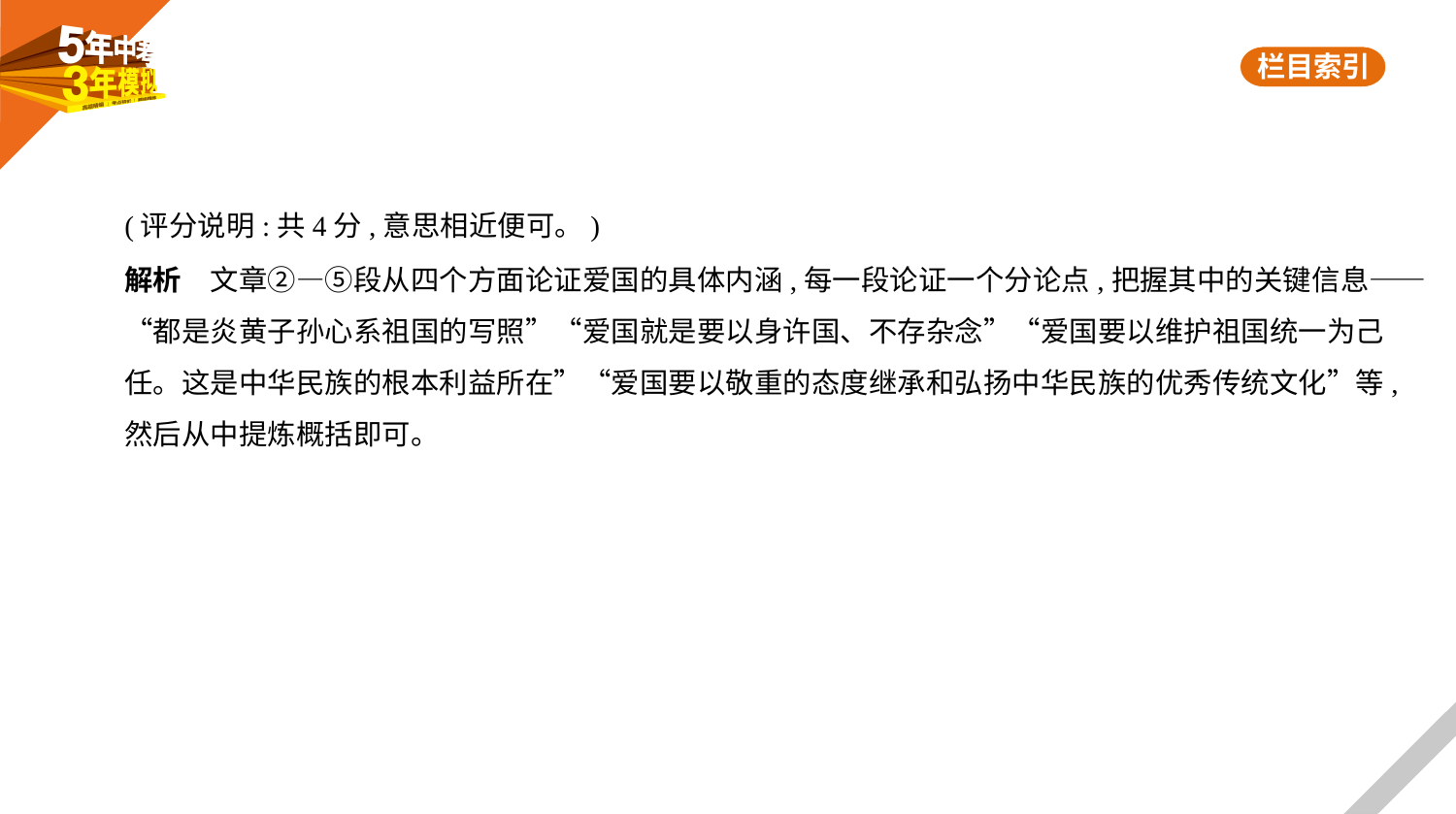

(评分说明:共4分,意思相近便可。)
解析　文章②—⑤段从四个方面论证爱国的具体内涵,每一段论证一个分论点,把握其中的关键信息——
“都是炎黄子孙心系祖国的写照”“爱国就是要以身许国、不存杂念”“爱国要以维护祖国统一为己
任。这是中华民族的根本利益所在”“爱国要以敬重的态度继承和弘扬中华民族的优秀传统文化”等,
然后从中提炼概括即可。